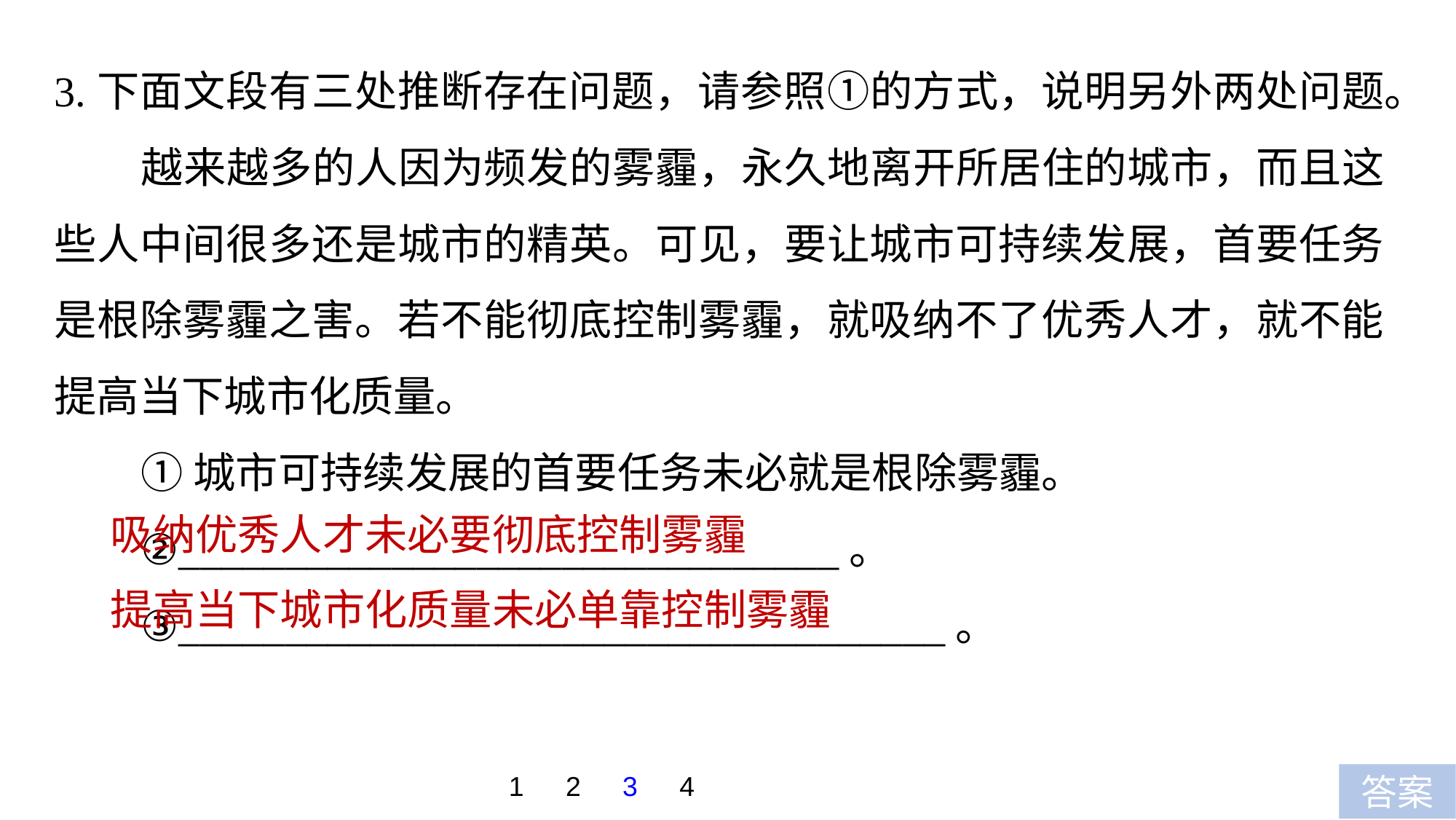

3.下面文段有三处推断存在问题，请参照①的方式，说明另外两处问题。
越来越多的人因为频发的雾霾，永久地离开所居住的城市，而且这些人中间很多还是城市的精英。可见，要让城市可持续发展，首要任务是根除雾霾之害。若不能彻底控制雾霾，就吸纳不了优秀人才，就不能提高当下城市化质量。
①城市可持续发展的首要任务未必就是根除雾霾。
②_______________________________。
③____________________________________。
吸纳优秀人才未必要彻底控制雾霾
提高当下城市化质量未必单靠控制雾霾
1
2
3
4
答案